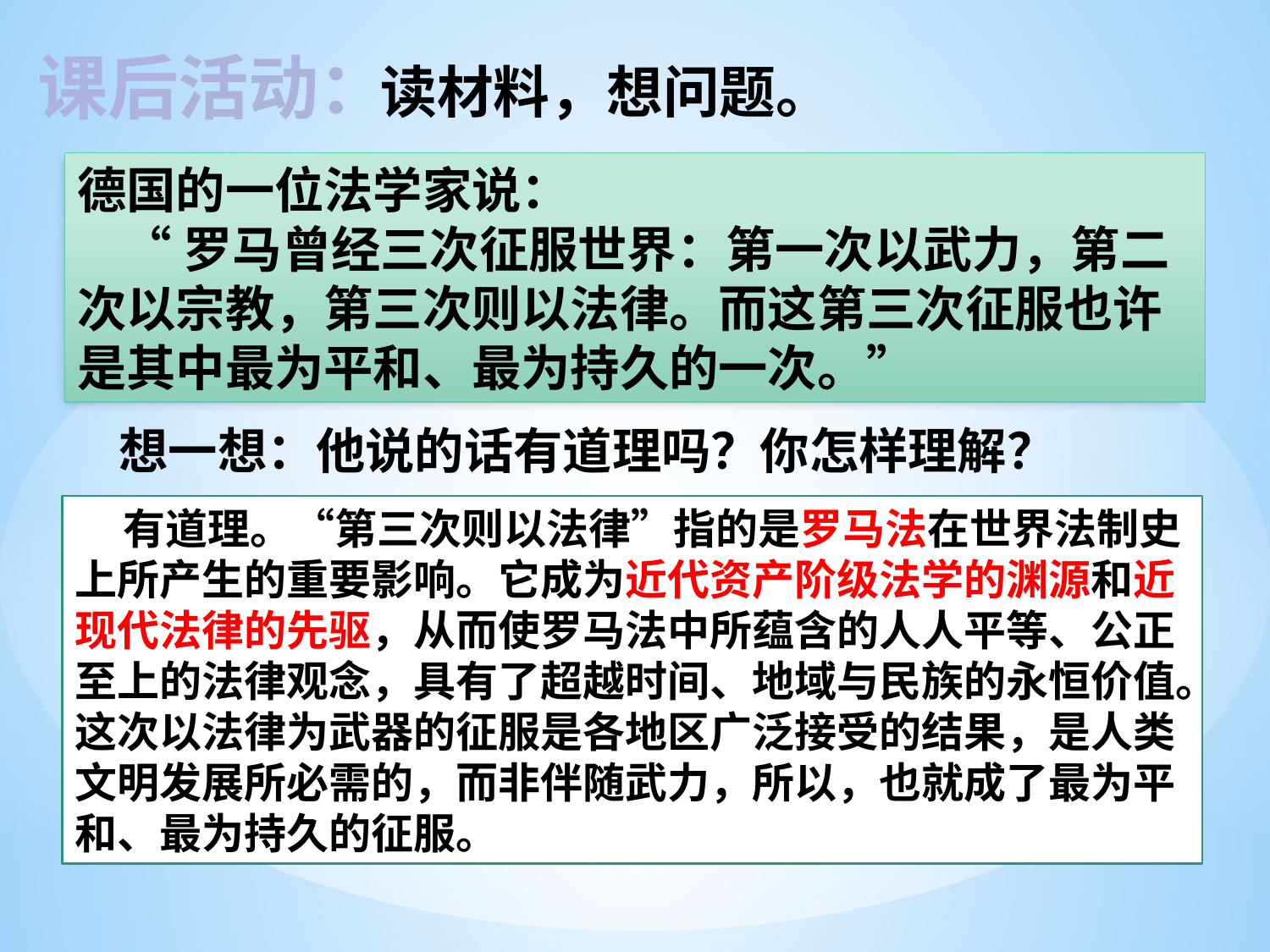

课后活动：
读材料，想问题。
德国的一位法学家说：
    “罗马曾经三次征服世界：第一次以武力，第二次以宗教，第三次则以法律。而这第三次征服也许是其中最为平和、最为持久的一次。”
想一想：他说的话有道理吗？你怎样理解？
    有道理。“第三次则以法律”指的是罗马法在世界法制史上所产生的重要影响。它成为近代资产阶级法学的渊源和近现代法律的先驱，从而使罗马法中所蕴含的人人平等、公正至上的法律观念，具有了超越时间、地域与民族的永恒价值。这次以法律为武器的征服是各地区广泛接受的结果，是人类文明发展所必需的，而非伴随武力，所以，也就成了最为平和、最为持久的征服。